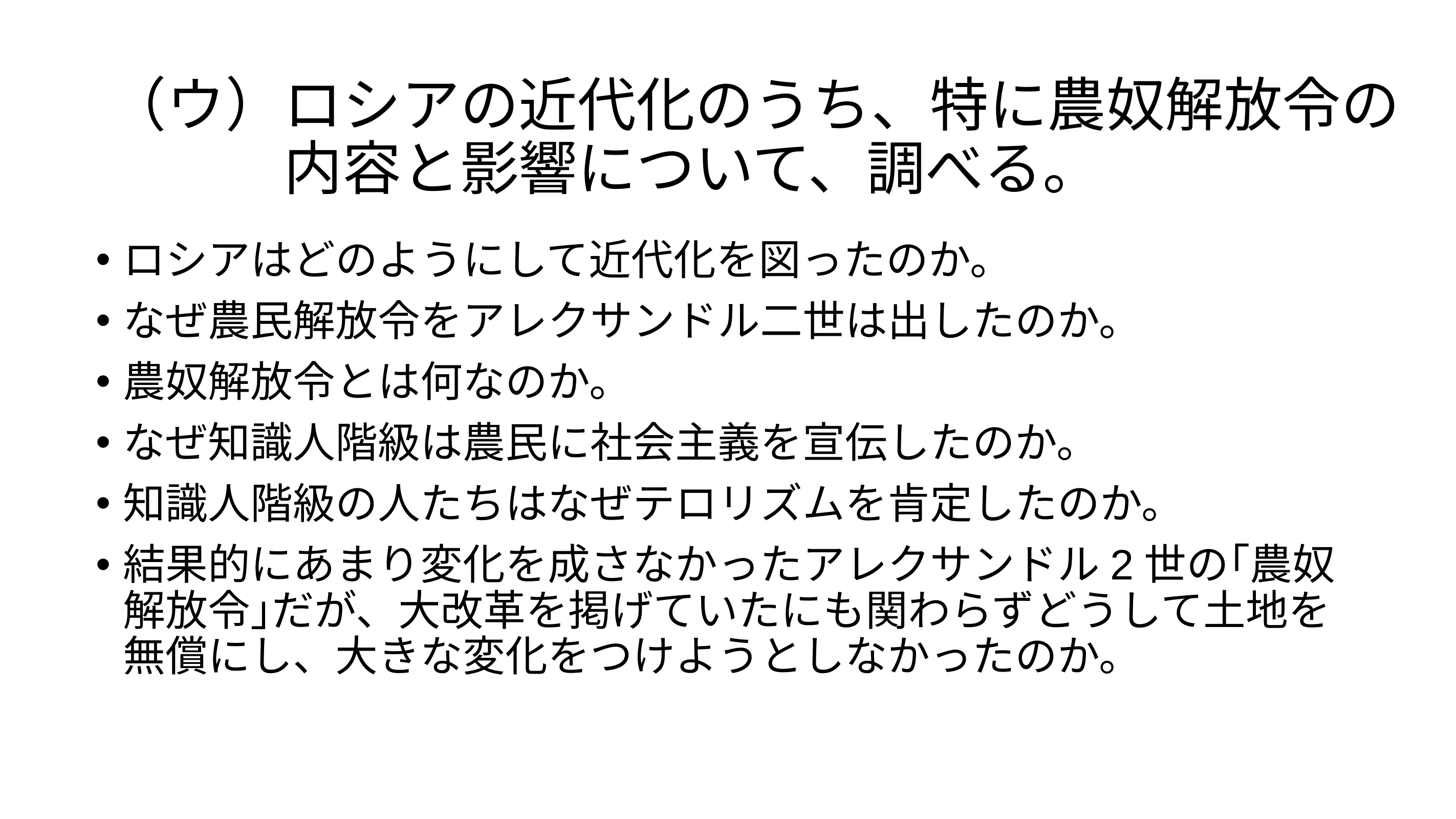

# （ウ）ロシアの近代化のうち、特に農奴解放令の 　　　内容と影響について、調べる。
ロシアはどのようにして近代化を図ったのか。
なぜ農民解放令をアレクサンドル二世は出したのか。
農奴解放令とは何なのか。
なぜ知識人階級は農民に社会主義を宣伝したのか。
知識人階級の人たちはなぜテロリズムを肯定したのか。
結果的にあまり変化を成さなかったアレクサンドル2世の｢農奴解放令｣だが、大改革を掲げていたにも関わらずどうして土地を無償にし、大きな変化をつけようとしなかったのか。